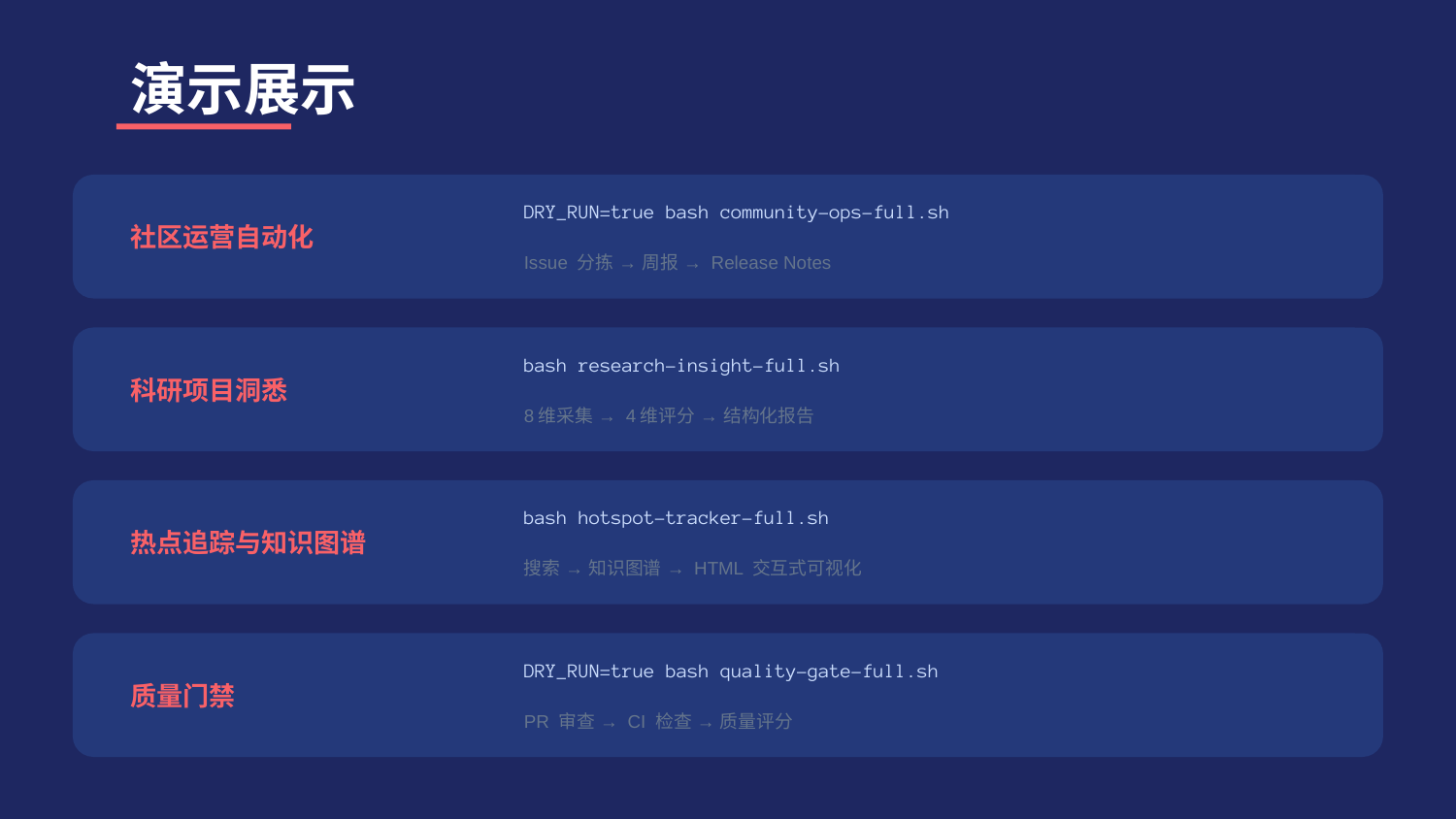

演示展示

社区运营自动化
DRY_RUN=true bash community-ops-full.sh
Issue 分拣 → 周报 → Release Notes

科研项目洞悉
bash research-insight-full.sh
8维采集 → 4维评分 → 结构化报告

热点追踪与知识图谱
bash hotspot-tracker-full.sh
搜索 → 知识图谱 → HTML 交互式可视化

质量门禁
DRY_RUN=true bash quality-gate-full.sh
PR 审查 → CI 检查 → 质量评分